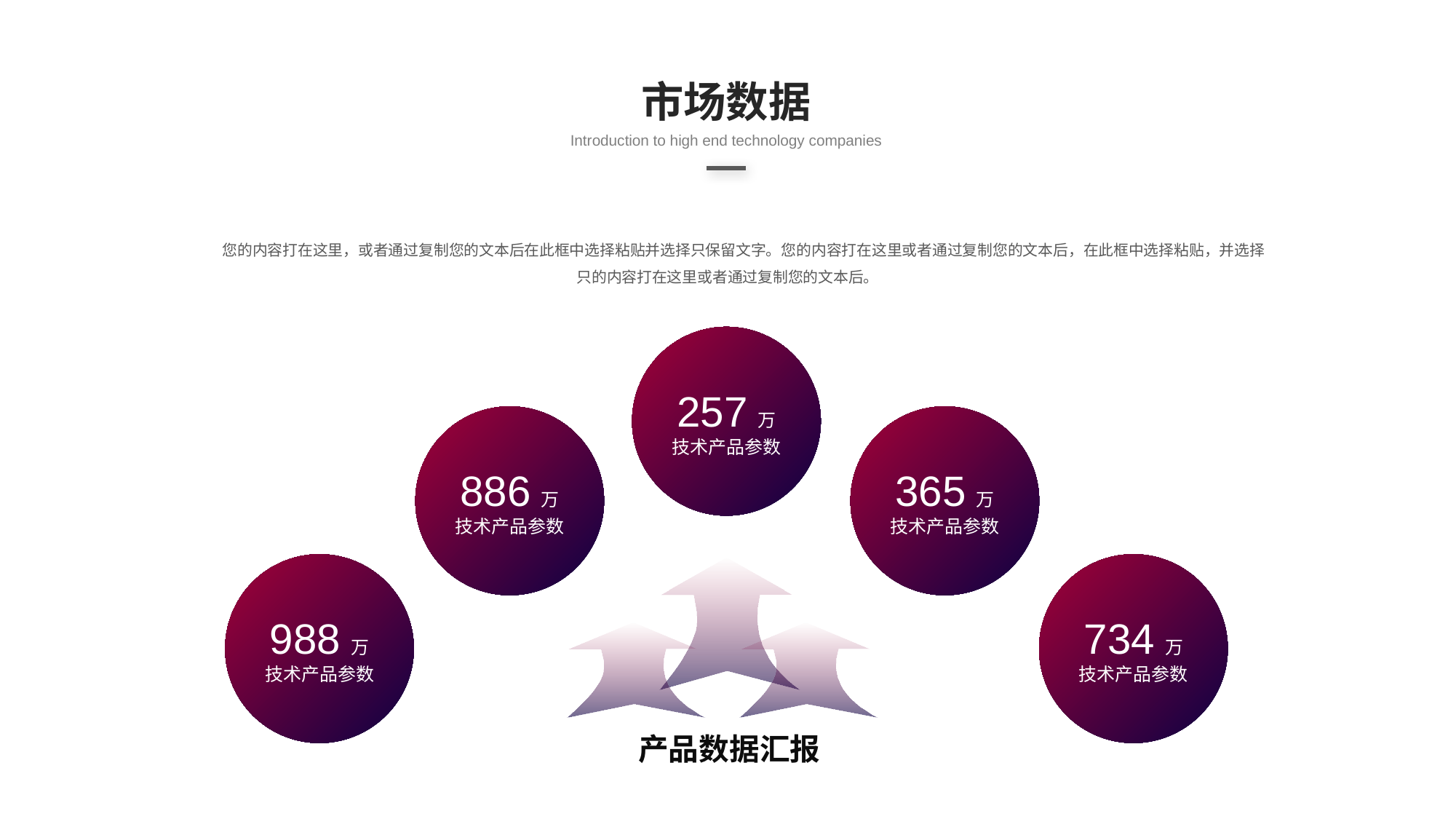

市场数据
Introduction to high end technology companies
        您的内容打在这里，或者通过复制您的文本后在此框中选择粘贴并选择只保留文字。您的内容打在这里或者通过复制您的文本后，在此框中选择粘贴，并选择只的内容打在这里或者通过复制您的文本后。

257万
技术产品参数

886万
技术产品参数

365万
技术产品参数

988万
技术产品参数

734万
技术产品参数

产品数据汇报